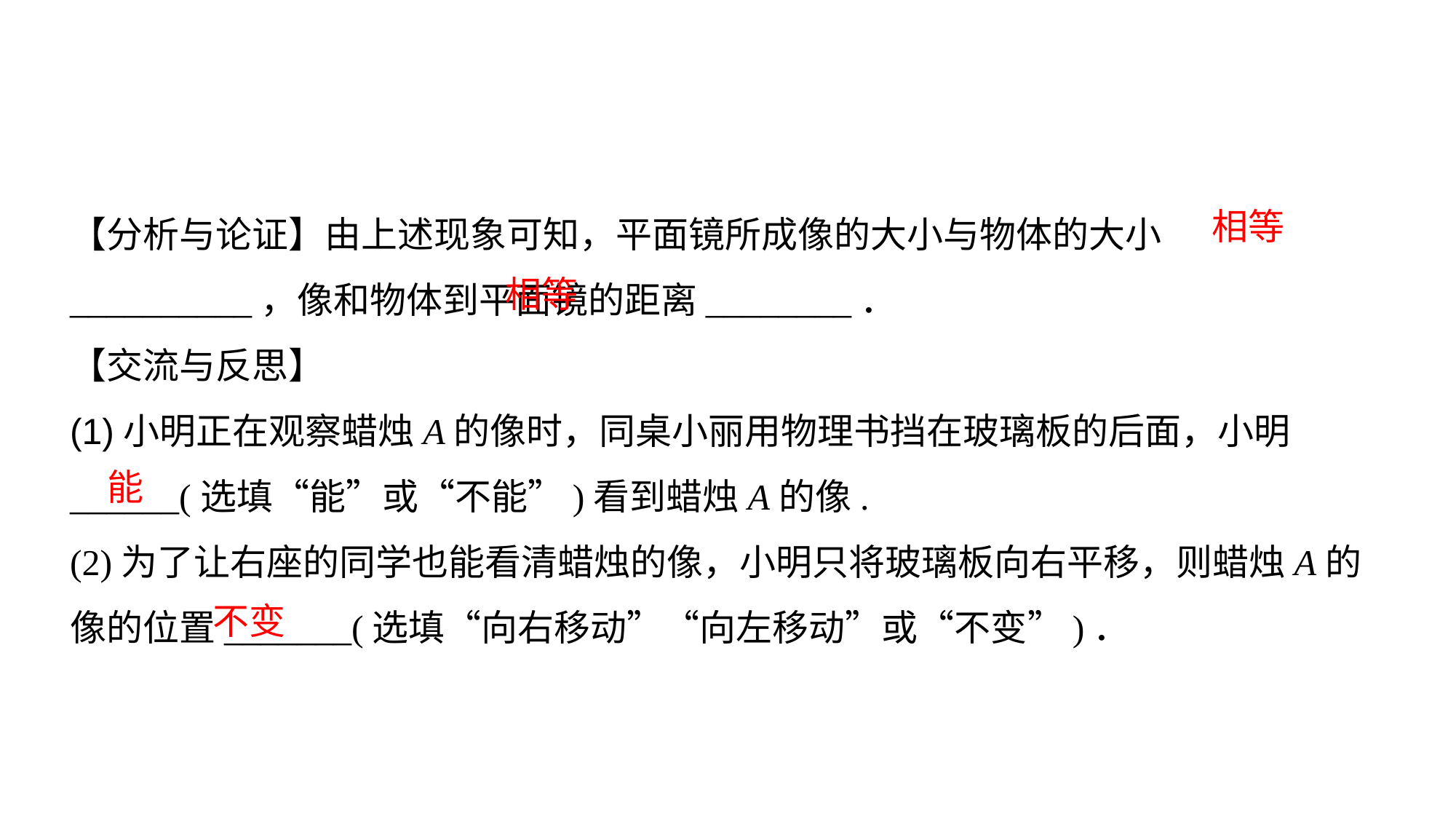

【分析与论证】由上述现象可知，平面镜所成像的大小与物体的大小__________，像和物体到平面镜的距离________．
【交流与反思】(1)小明正在观察蜡烛A的像时，同桌小丽用物理书挡在玻璃板的后面，小明______(选填“能”或“不能”)看到蜡烛A的像. (2)为了让右座的同学也能看清蜡烛的像，小明只将玻璃板向右平移，则蜡烛A的像的位置_______(选填“向右移动”“向左移动”或“不变”)．
相等
相等
能
不变